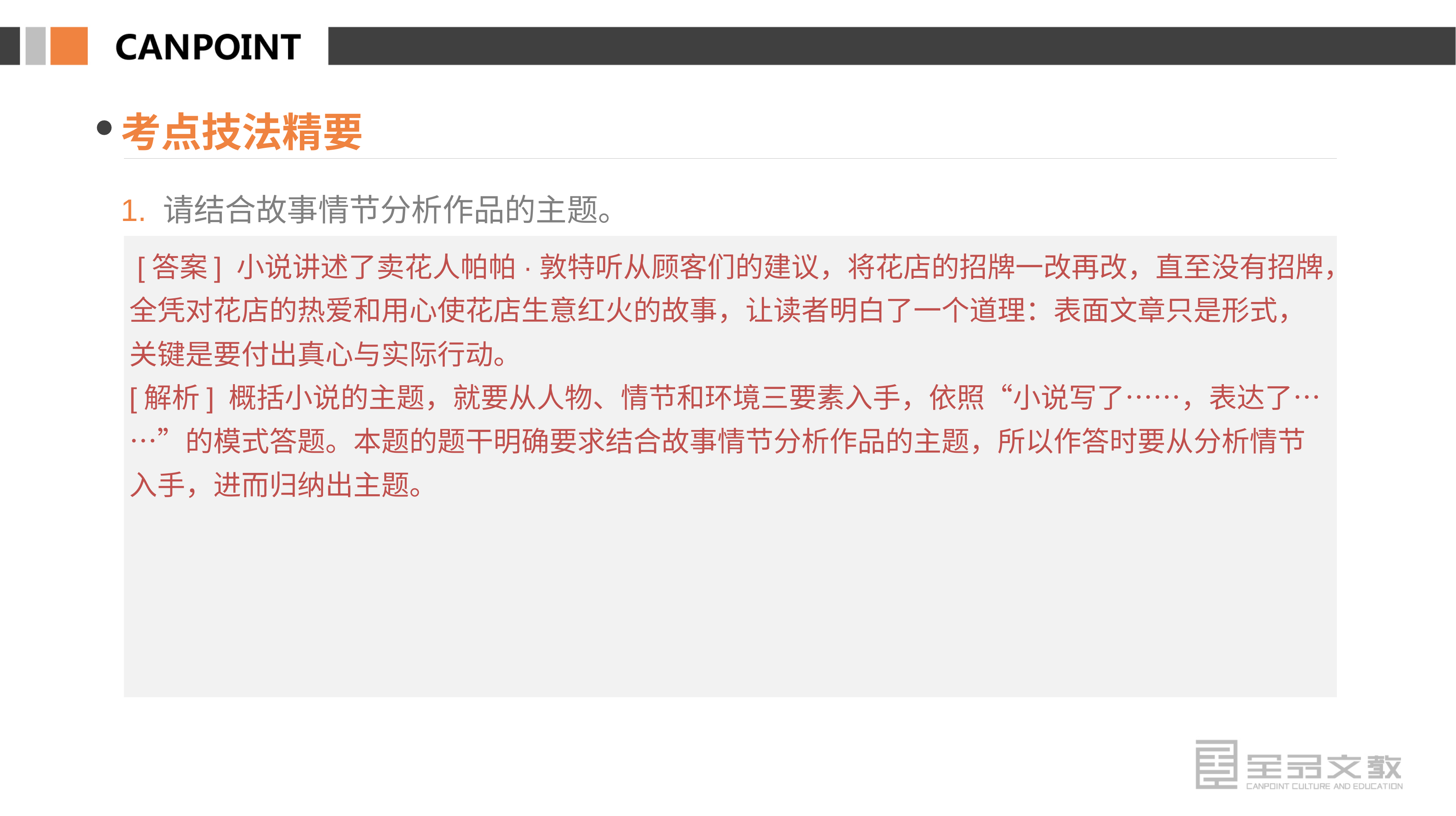

考点技法精要

1. 请结合故事情节分析作品的主题。

 [答案] 小说讲述了卖花人帕帕·敦特听从顾客们的建议，将花店的招牌一改再改，直至没有招牌，全凭对花店的热爱和用心使花店生意红火的故事，让读者明白了一个道理：表面文章只是形式，关键是要付出真心与实际行动。
[解析] 概括小说的主题，就要从人物、情节和环境三要素入手，依照“小说写了……，表达了……”的模式答题。本题的题干明确要求结合故事情节分析作品的主题，所以作答时要从分析情节入手，进而归纳出主题。